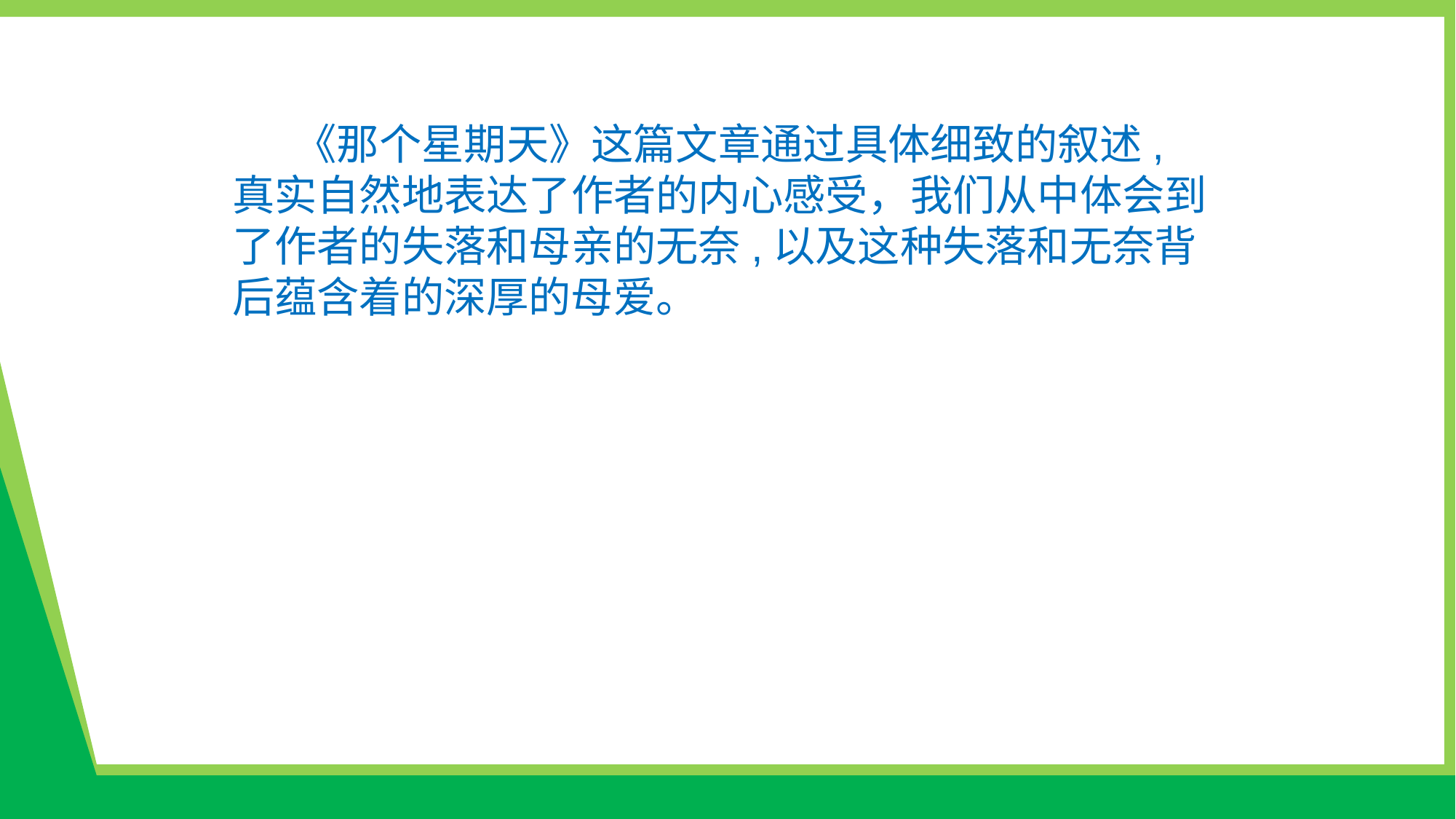

《那个星期天》这篇文章通过具体细致的叙述,真实自然地表达了作者的内心感受，我们从中体会到了作者的失落和母亲的无奈,以及这种失落和无奈背后蕴含着的深厚的母爱。